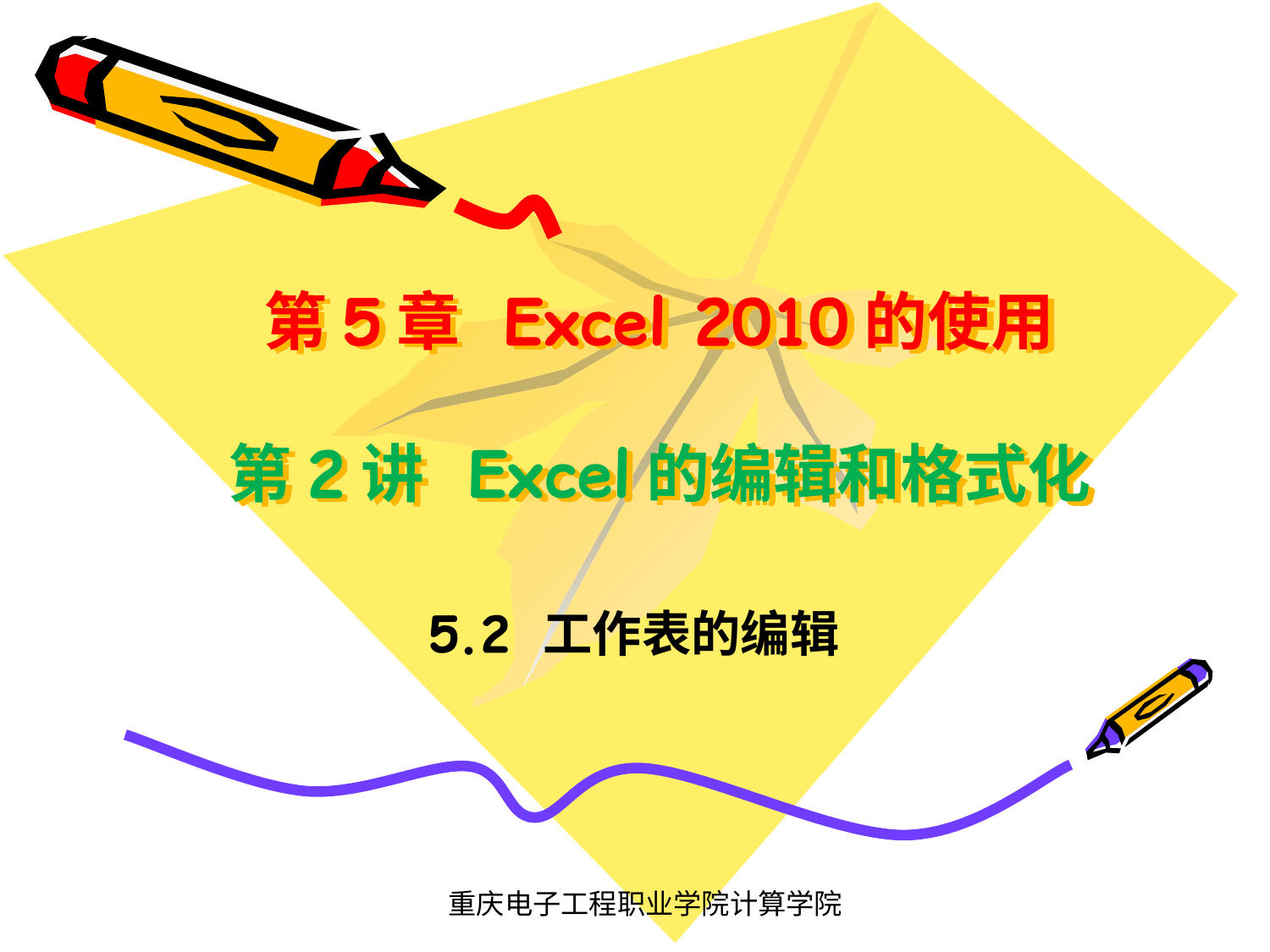

# 第5章  Excel 2010的使用 第2讲  Excel的编辑和格式化
5.2 工作表的编辑